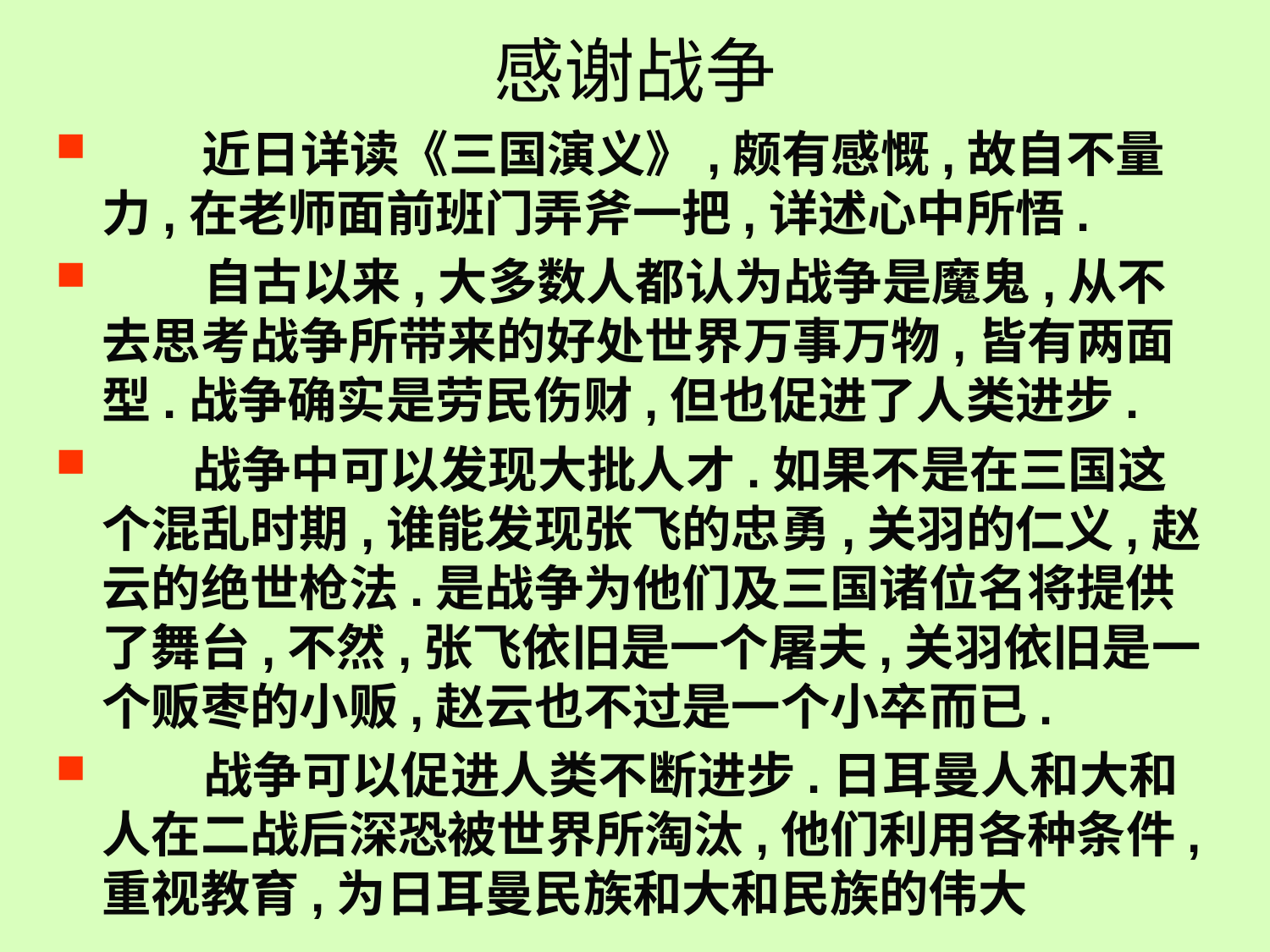

# 感谢战争
        近日详读《三国演义》,颇有感慨,故自不量力,在老师面前班门弄斧一把,详述心中所悟.
        自古以来,大多数人都认为战争是魔鬼,从不去思考战争所带来的好处世界万事万物,皆有两面型.战争确实是劳民伤财,但也促进了人类进步.
       战争中可以发现大批人才.如果不是在三国这个混乱时期,谁能发现张飞的忠勇,关羽的仁义,赵云的绝世枪法.是战争为他们及三国诸位名将提供了舞台,不然,张飞依旧是一个屠夫,关羽依旧是一个贩枣的小贩,赵云也不过是一个小卒而已.
        战争可以促进人类不断进步.日耳曼人和大和人在二战后深恐被世界所淘汰,他们利用各种条件,重视教育,为日耳曼民族和大和民族的伟大